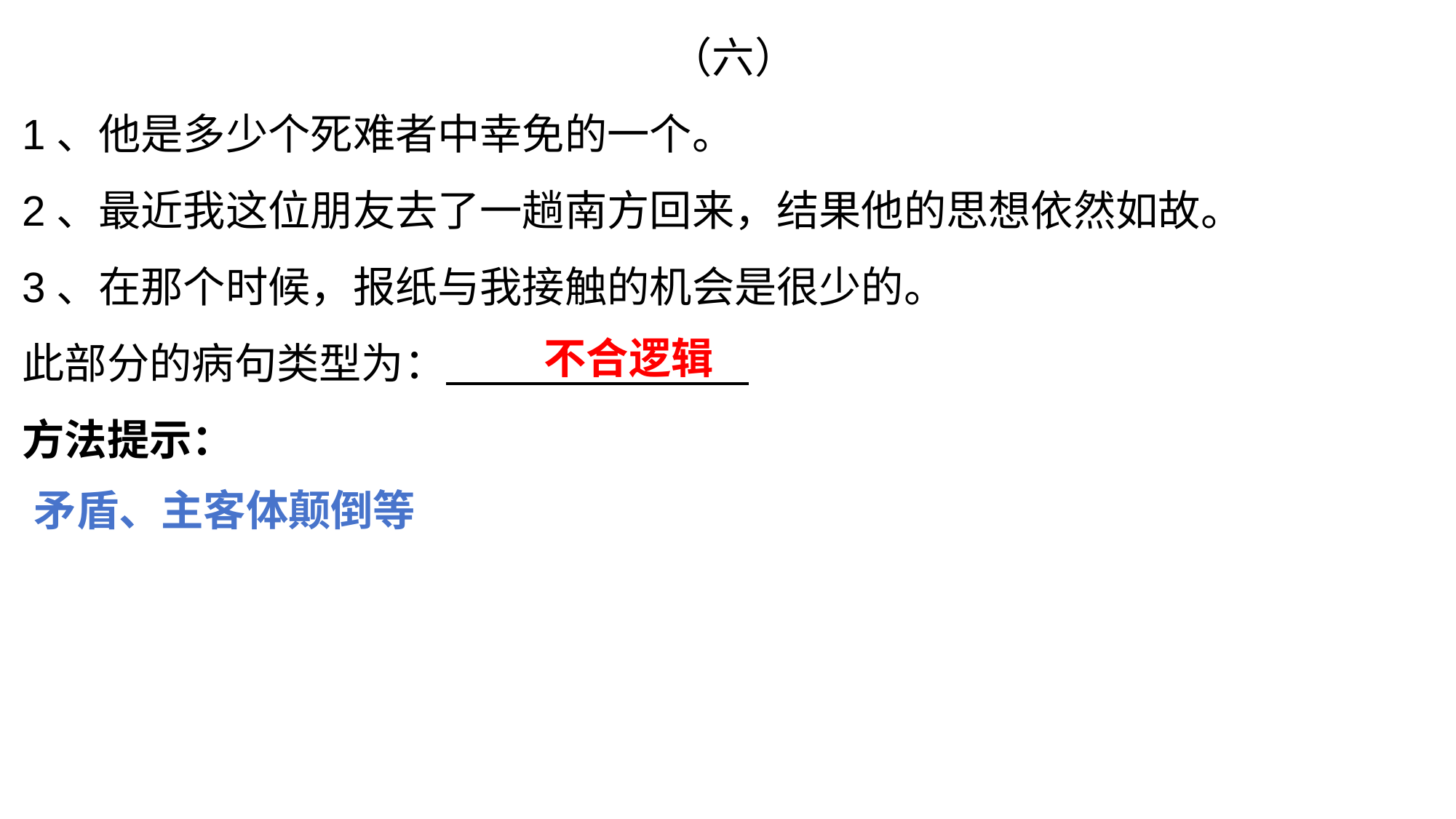

（六）
1、他是多少个死难者中幸免的一个。
2、最近我这位朋友去了一趟南方回来，结果他的思想依然如故。
3、在那个时候，报纸与我接触的机会是很少的。
此部分的病句类型为：
方法提示：
不合逻辑
矛盾、主客体颠倒等